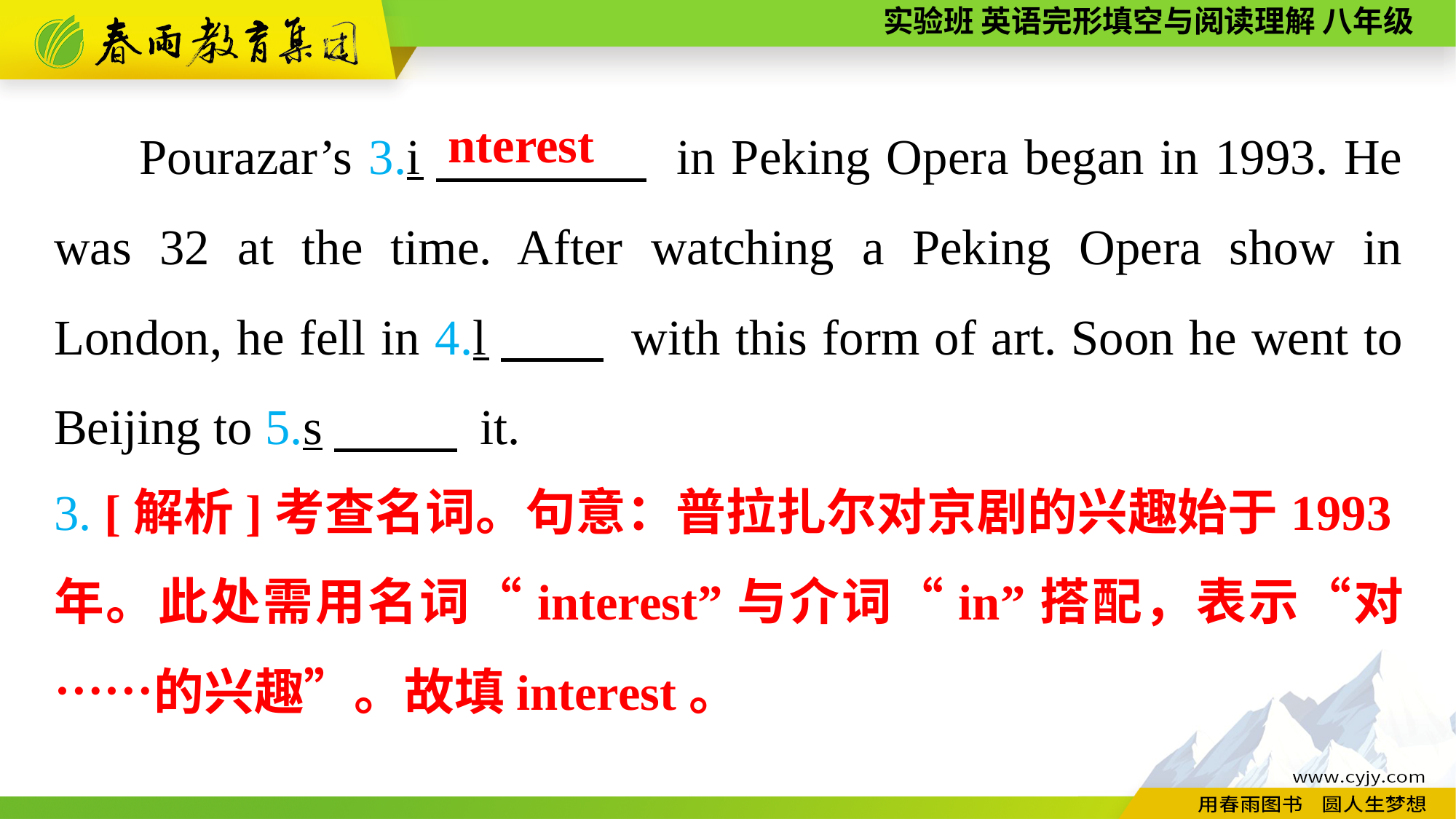

Pourazar’s 3.i　　　　 in Peking Opera began in 1993. He was 32 at the time. After watching a Peking Opera show in London, he fell in 4.l　　 with this form of art. Soon he went to Beijing to 5.s　　   it.
nterest
3. [解析]考查名词。句意：普拉扎尔对京剧的兴趣始于1993年。此处需用名词“interest”与介词“in”搭配，表示“对……的兴趣”。故填interest。